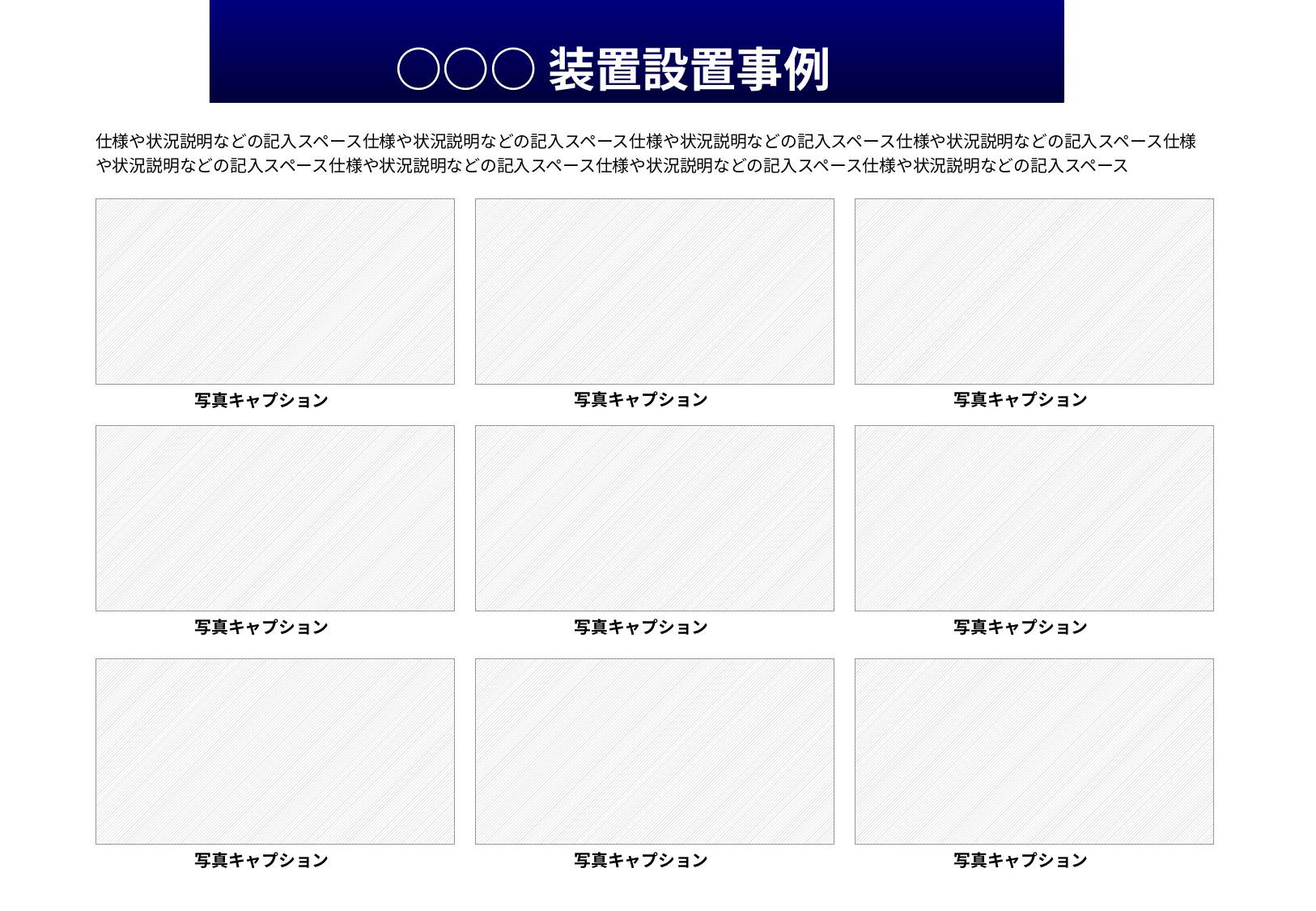

○○○装置設置事例
仕様や状況説明などの記入スペース仕様や状況説明などの記入スペース仕様や状況説明などの記入スペース仕様や状況説明などの記入スペース仕様や状況説明などの記入スペース仕様や状況説明などの記入スペース仕様や状況説明などの記入スペース仕様や状況説明などの記入スペース

写真キャプション
写真キャプション
写真キャプション

写真キャプション
写真キャプション
写真キャプション

写真キャプション
写真キャプション
写真キャプション